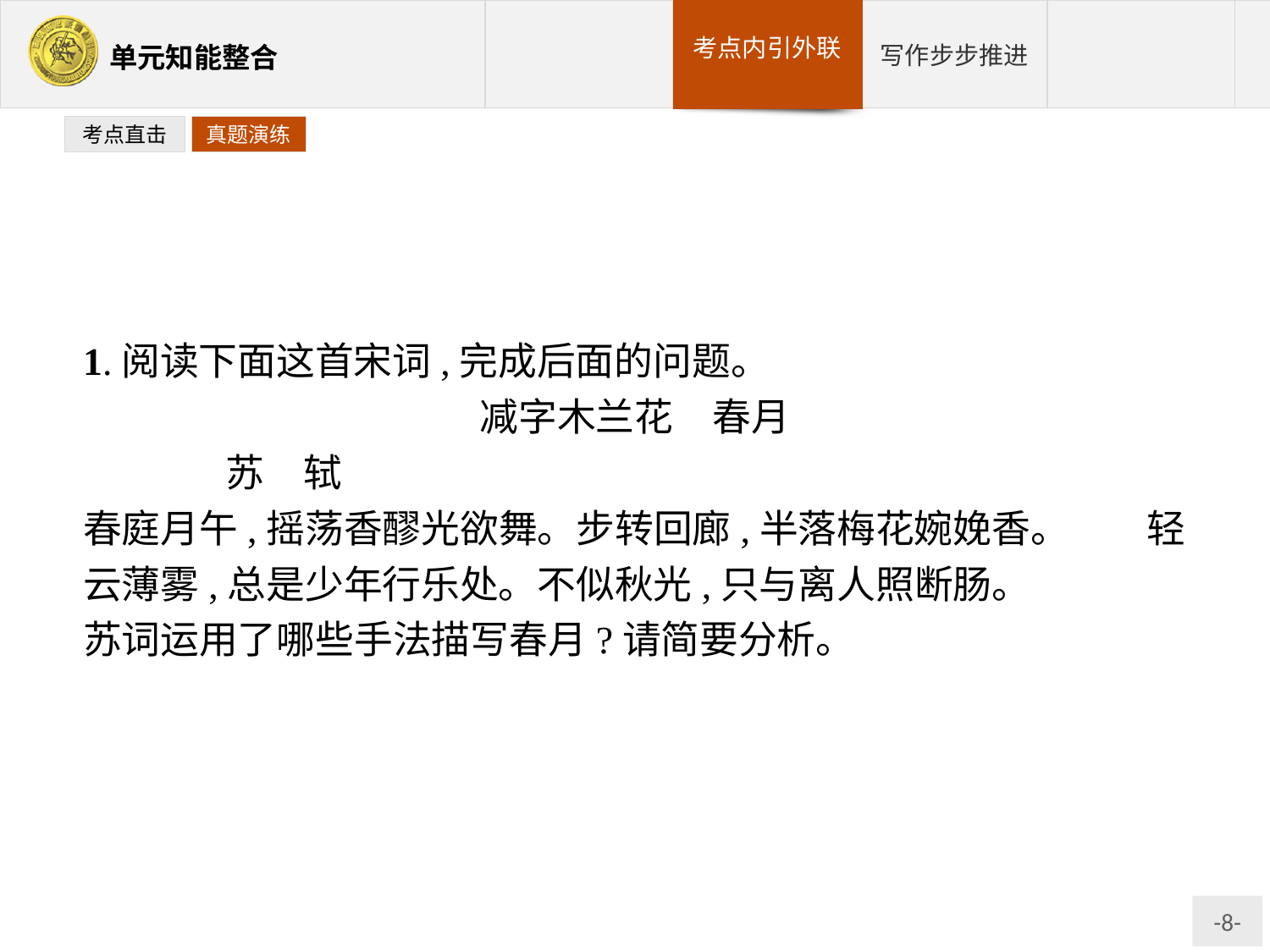

考点直击
真题演练
1.阅读下面这首宋词,完成后面的问题。
减字木兰花　春月
	苏　轼
春庭月午,摇荡香醪光欲舞。步转回廊,半落梅花婉娩香。　　轻云薄雾,总是少年行乐处。不似秋光,只与离人照断肠。
苏词运用了哪些手法描写春月?请简要分析。